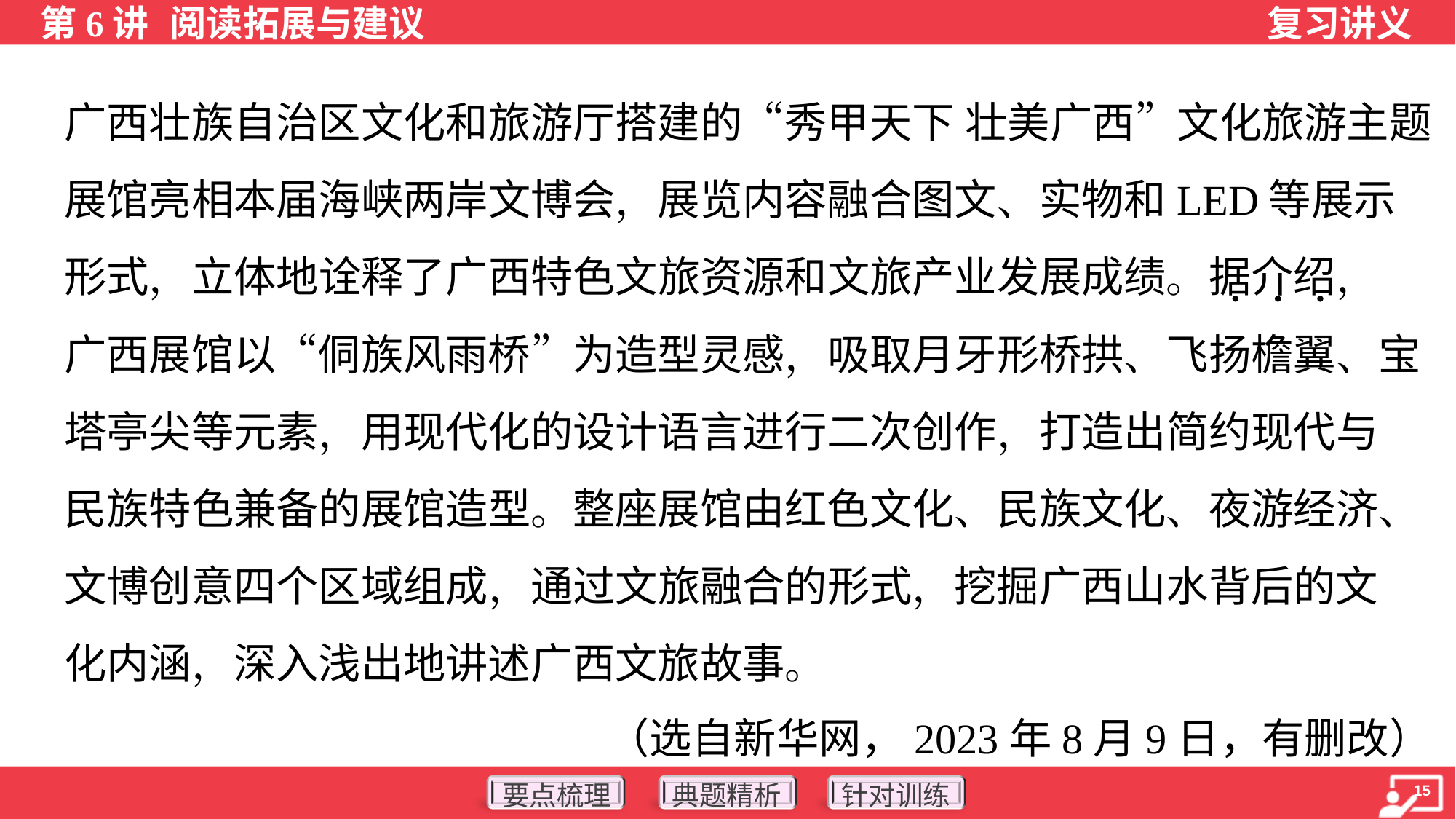

广西壮族自治区文化和旅游厅搭建的“秀甲天下 壮美广西”文化旅游主题
展馆亮相本届海峡两岸文博会，展览内容融合图文、实物和LED等展示
形式，立体地诠释了广西特色文旅资源和文旅产业发展成绩。据介绍，
广西展馆以“侗族风雨桥”为造型灵感，吸取月牙形桥拱、飞扬檐翼、宝
塔亭尖等元素，用现代化的设计语言进行二次创作，打造出简约现代与
民族特色兼备的展馆造型。整座展馆由红色文化、民族文化、夜游经济、
文博创意四个区域组成，通过文旅融合的形式，挖掘广西山水背后的文
化内涵，深入浅出地讲述广西文旅故事。
（选自新华网，2023年8月9日，有删改）